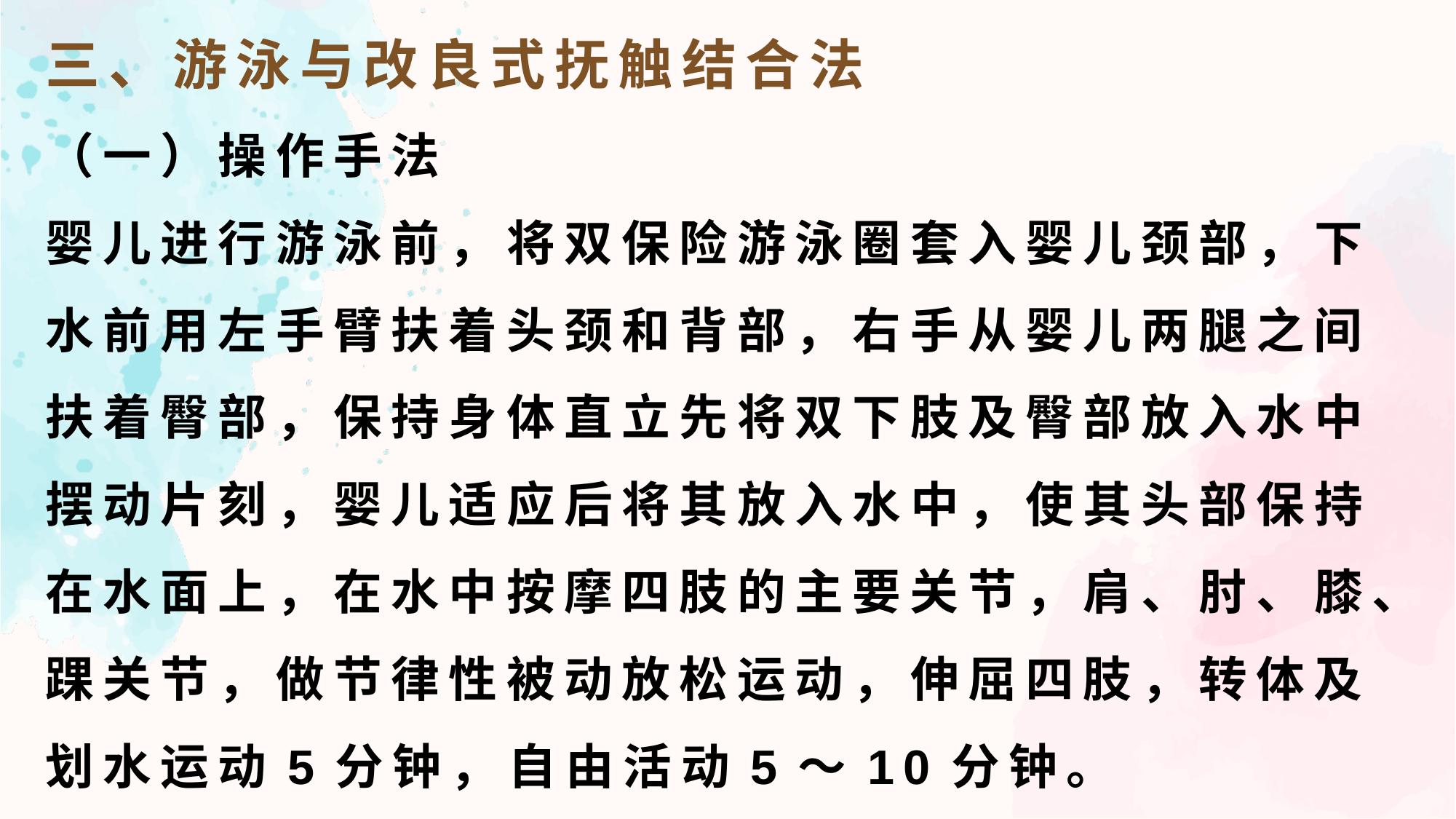

三、游泳与改良式抚触结合法
（一）操作手法
婴儿进行游泳前，将双保险游泳圈套入婴儿颈部，下水前用左手臂扶着头颈和背部，右手从婴儿两腿之间扶着臀部，保持身体直立先将双下肢及臀部放入水中摆动片刻，婴儿适应后将其放入水中，使其头部保持在水面上，在水中按摩四肢的主要关节，肩、肘、膝、踝关节，做节律性被动放松运动，伸屈四肢，转体及划水运动5分钟，自由活动5～10分钟。